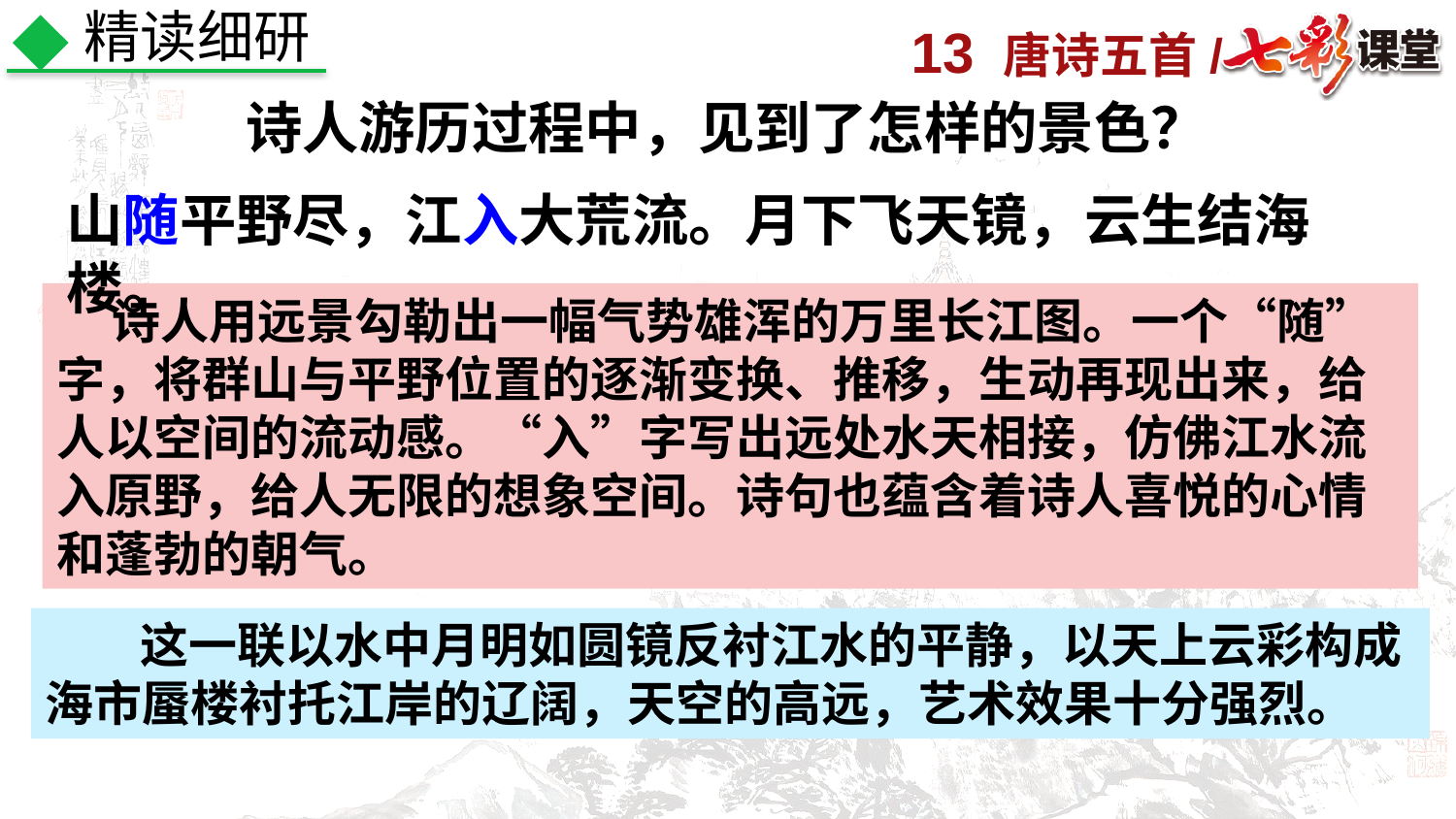

精读细研

诗人游历过程中，见到了怎样的景色？
山随平野尽，江入大荒流。月下飞天镜，云生结海楼。
    诗人用远景勾勒出一幅气势雄浑的万里长江图。一个“随”字，将群山与平野位置的逐渐变换、推移，生动再现出来，给人以空间的流动感。“入”字写出远处水天相接，仿佛江水流入原野，给人无限的想象空间。诗句也蕴含着诗人喜悦的心情和蓬勃的朝气。
 这一联以水中月明如圆镜反衬江水的平静，以天上云彩构成海市蜃楼衬托江岸的辽阔，天空的高远，艺术效果十分强烈。